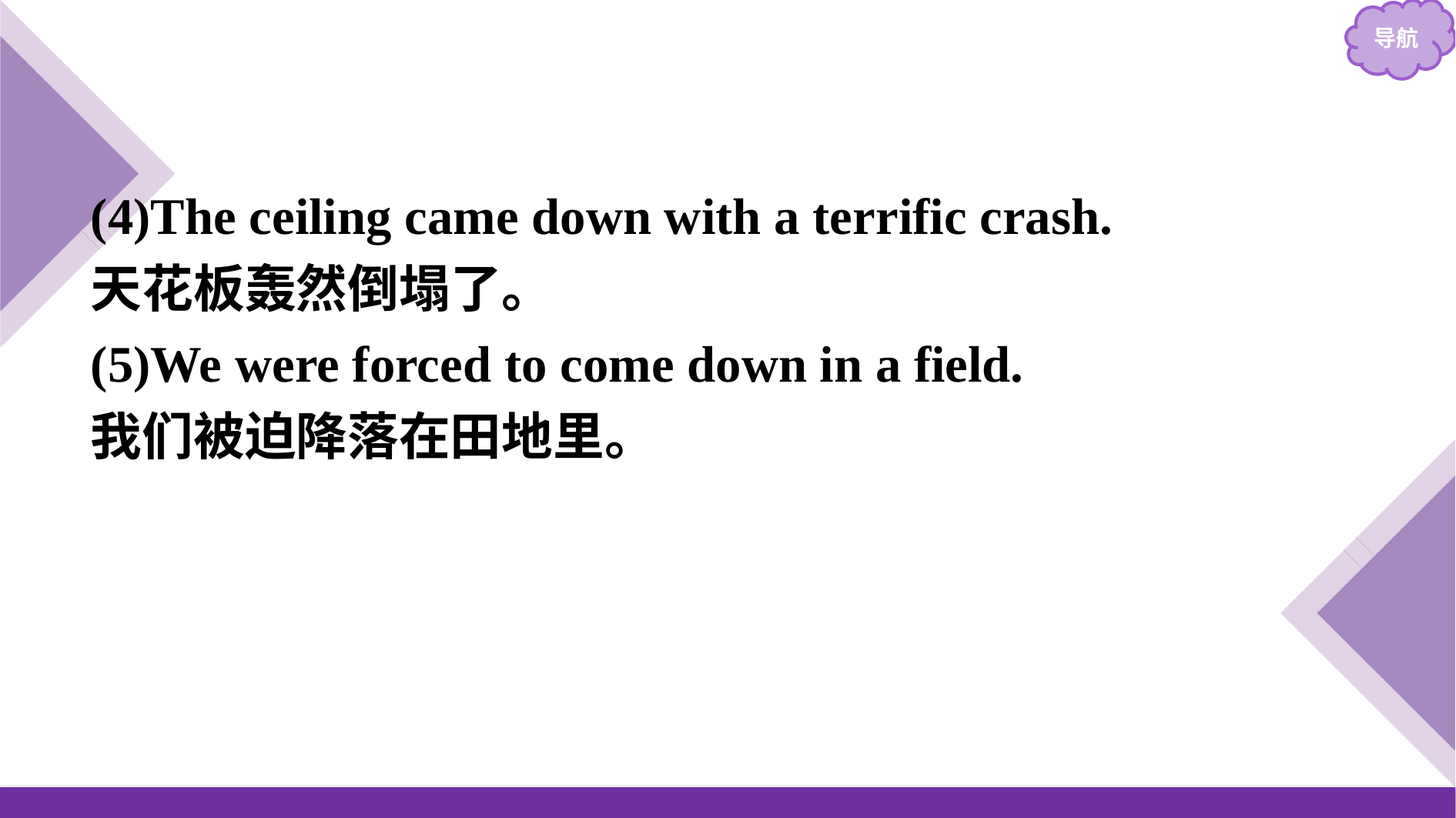

(4)The ceiling came down with a terrific crash.
天花板轰然倒塌了。
(5)We were forced to come down in a field.
我们被迫降落在田地里。